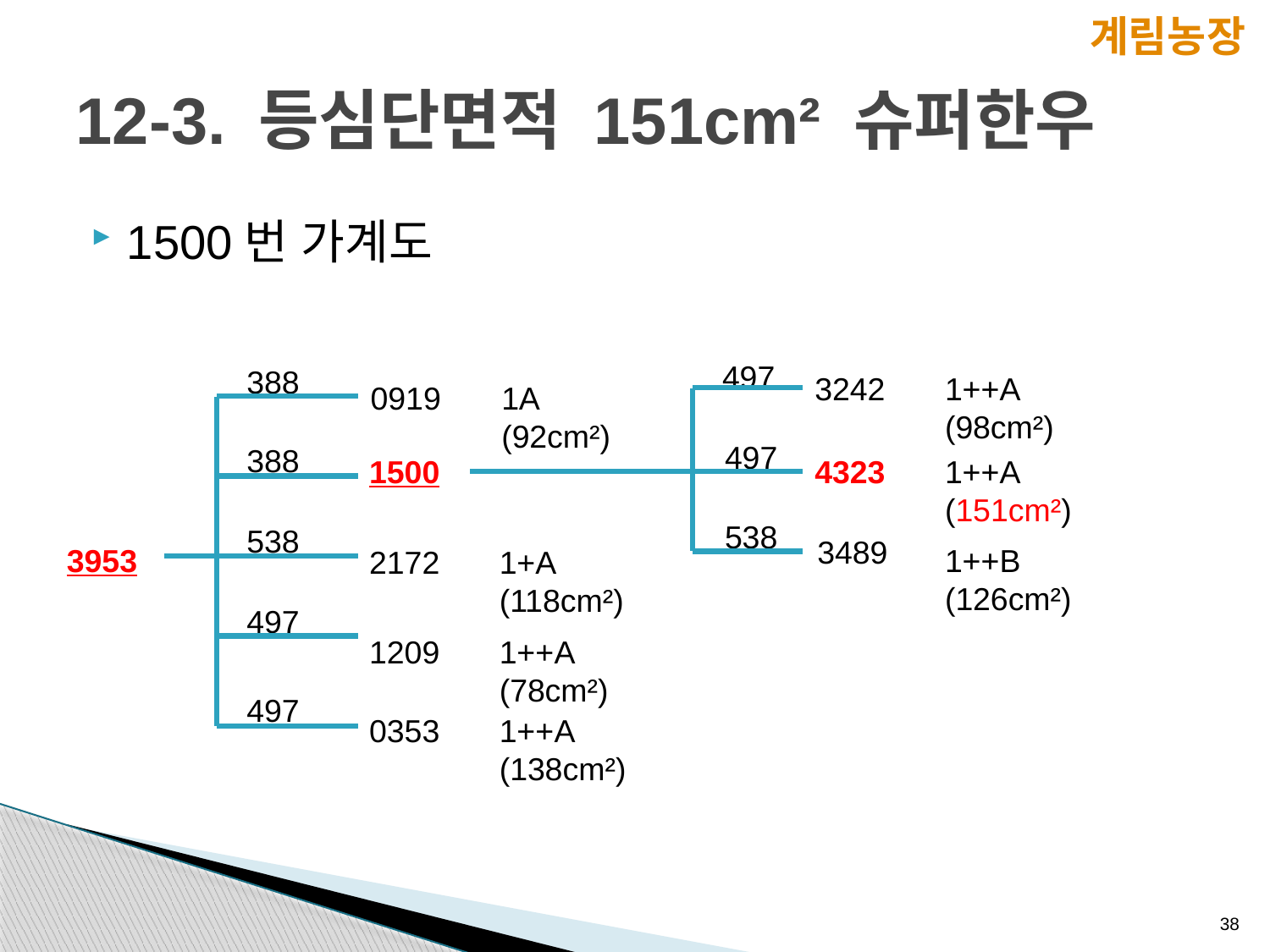

계림농장
# 12-3. 등심단면적 151cm² 슈퍼한우
1500번 가계도
497
388
3242
1++A
(98cm²)
0919
1A
(92cm²)
497
388
1500

4323
1++A
(151cm²)
538
538
3489
1++B
(126cm²)
3953
2172
1+A
(118cm²)
497
1209
1++A
(78cm²)
497
0353
1++A
(138cm²)

38